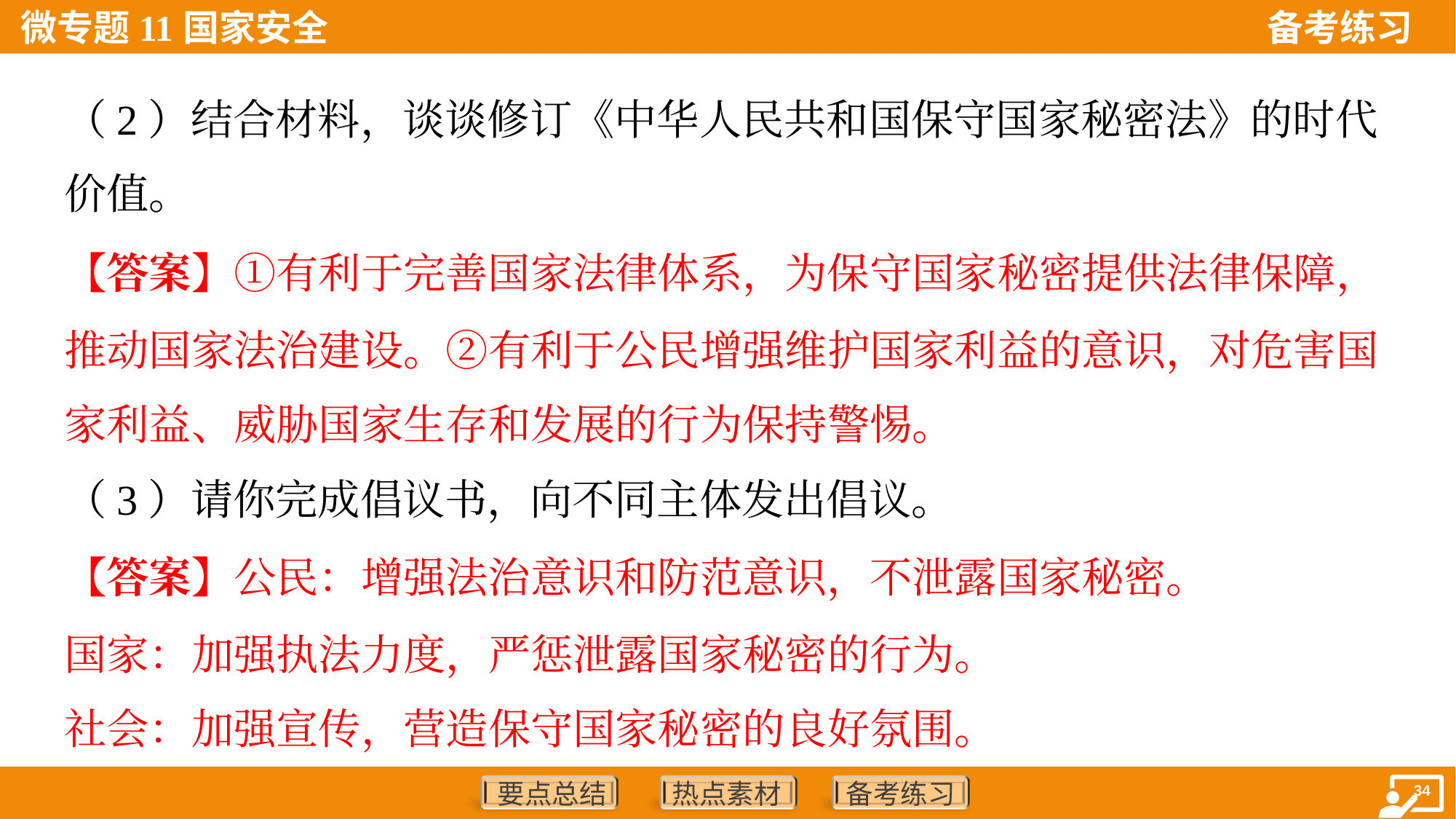

（2）结合材料，谈谈修订《中华人民共和国保守国家秘密法》的时代
价值。
【答案】①有利于完善国家法律体系，为保守国家秘密提供法律保障，
推动国家法治建设。②有利于公民增强维护国家利益的意识，对危害国
家利益、威胁国家生存和发展的行为保持警惕。
（3）请你完成倡议书，向不同主体发出倡议。
【答案】公民：增强法治意识和防范意识，不泄露国家秘密。
国家：加强执法力度，严惩泄露国家秘密的行为。
社会：加强宣传，营造保守国家秘密的良好氛围。